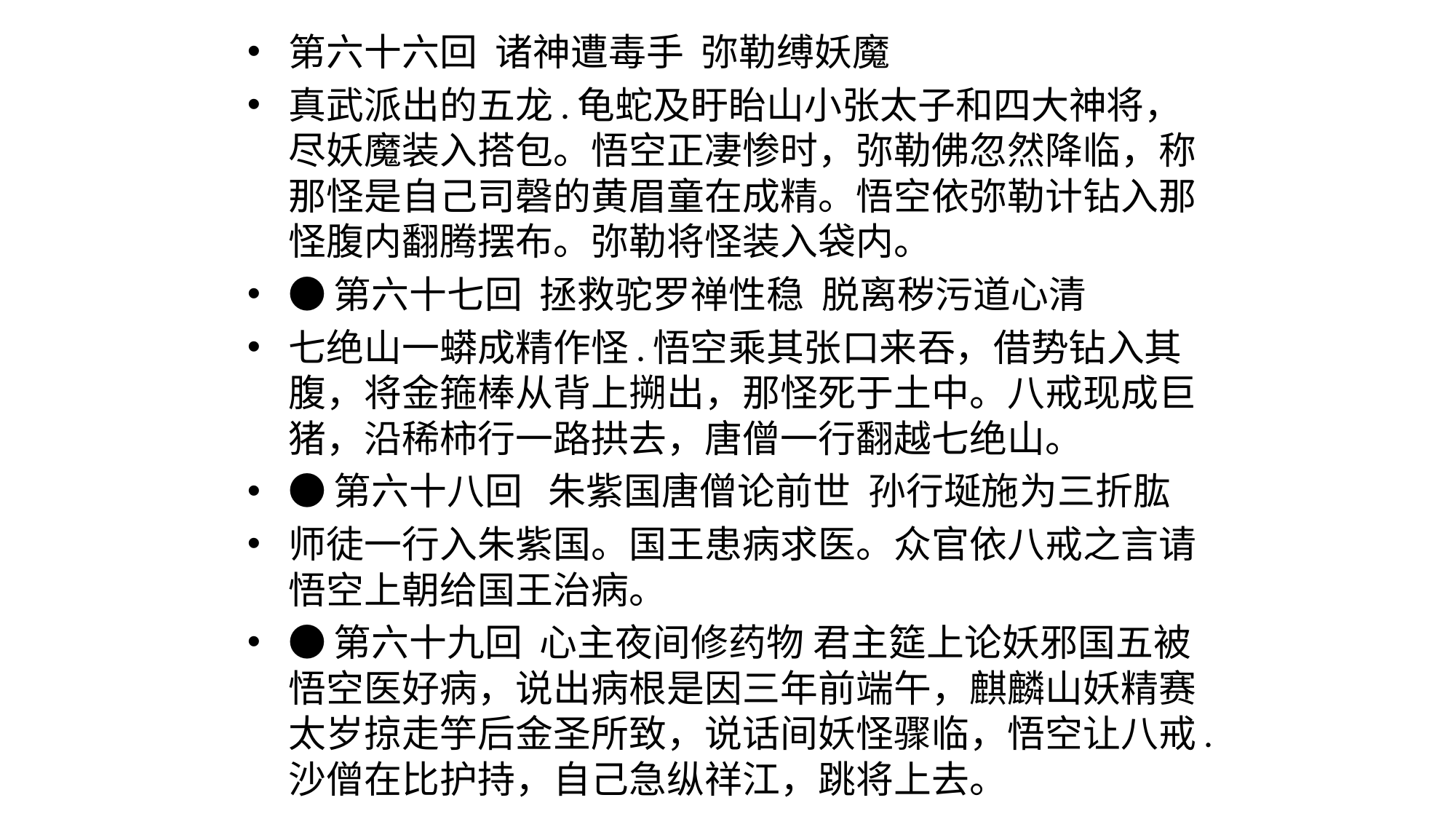

第六十六回  诸神遭毒手  弥勒缚妖魔
真武派出的五龙.龟蛇及盱眙山小张太子和四大神将，尽妖魔装入搭包。悟空正凄惨时，弥勒佛忽然降临，称那怪是自己司磬的黄眉童在成精。悟空依弥勒计钻入那怪腹内翻腾摆布。弥勒将怪装入袋内。
●第六十七回  拯救驼罗禅性稳  脱离秽污道心清
七绝山一蟒成精作怪.悟空乘其张口来吞，借势钻入其腹，将金箍棒从背上搠出，那怪死于土中。八戒现成巨猪，沿稀柿行一路拱去，唐僧一行翻越七绝山。
●第六十八回   朱紫国唐僧论前世  孙行埏施为三折肱
师徒一行入朱紫国。国王患病求医。众官依八戒之言请悟空上朝给国王治病。
●第六十九回  心主夜间修药物 君主筵上论妖邪国五被悟空医好病，说出病根是因三年前端午，麒麟山妖精赛太岁掠走竽后金圣所致，说话间妖怪骤临，悟空让八戒.沙僧在比护持，自己急纵祥江，跳将上去。

#